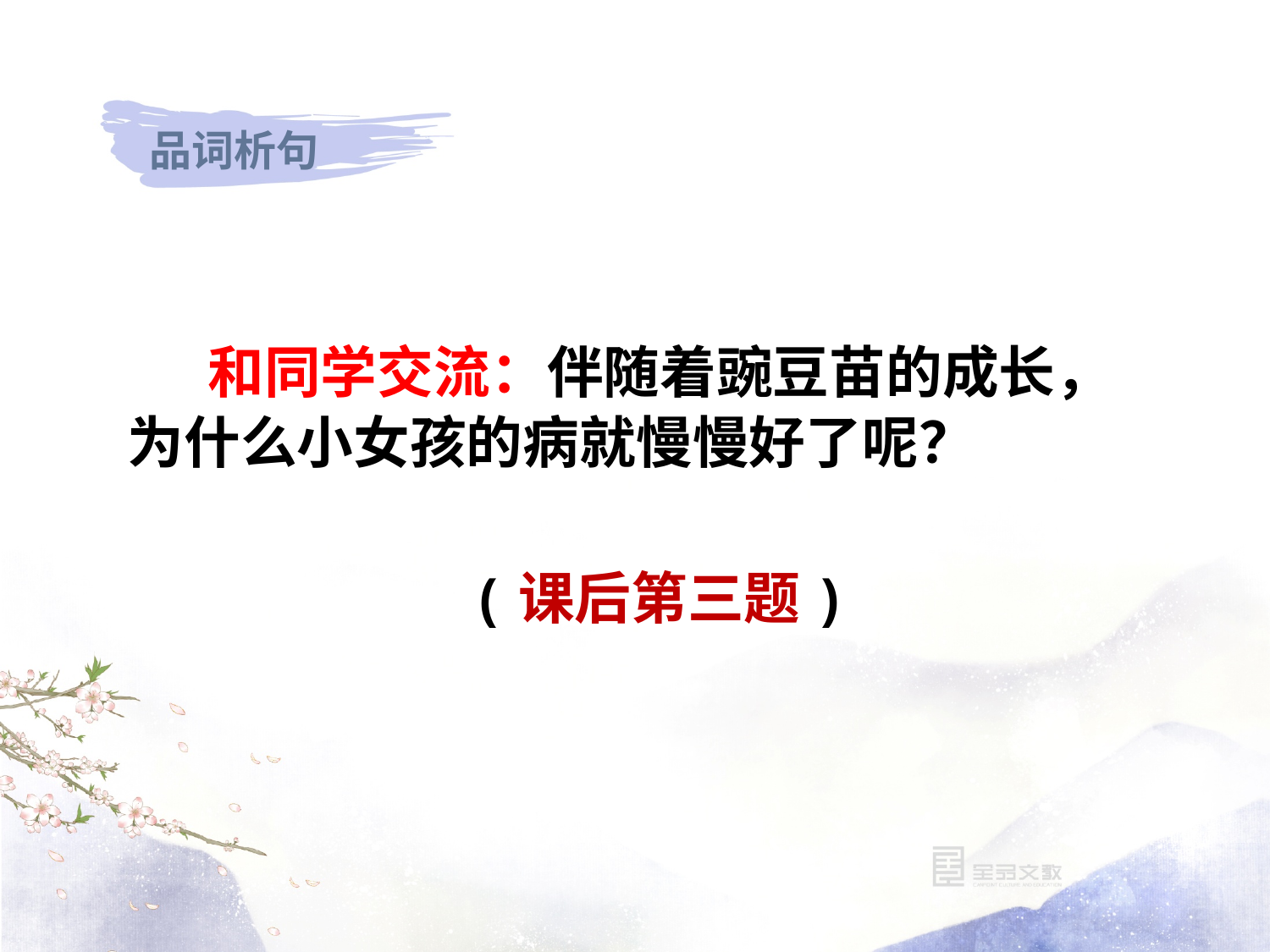

和同学交流：伴随着豌豆苗的成长，为什么小女孩的病就慢慢好了呢？
(课后第三题)